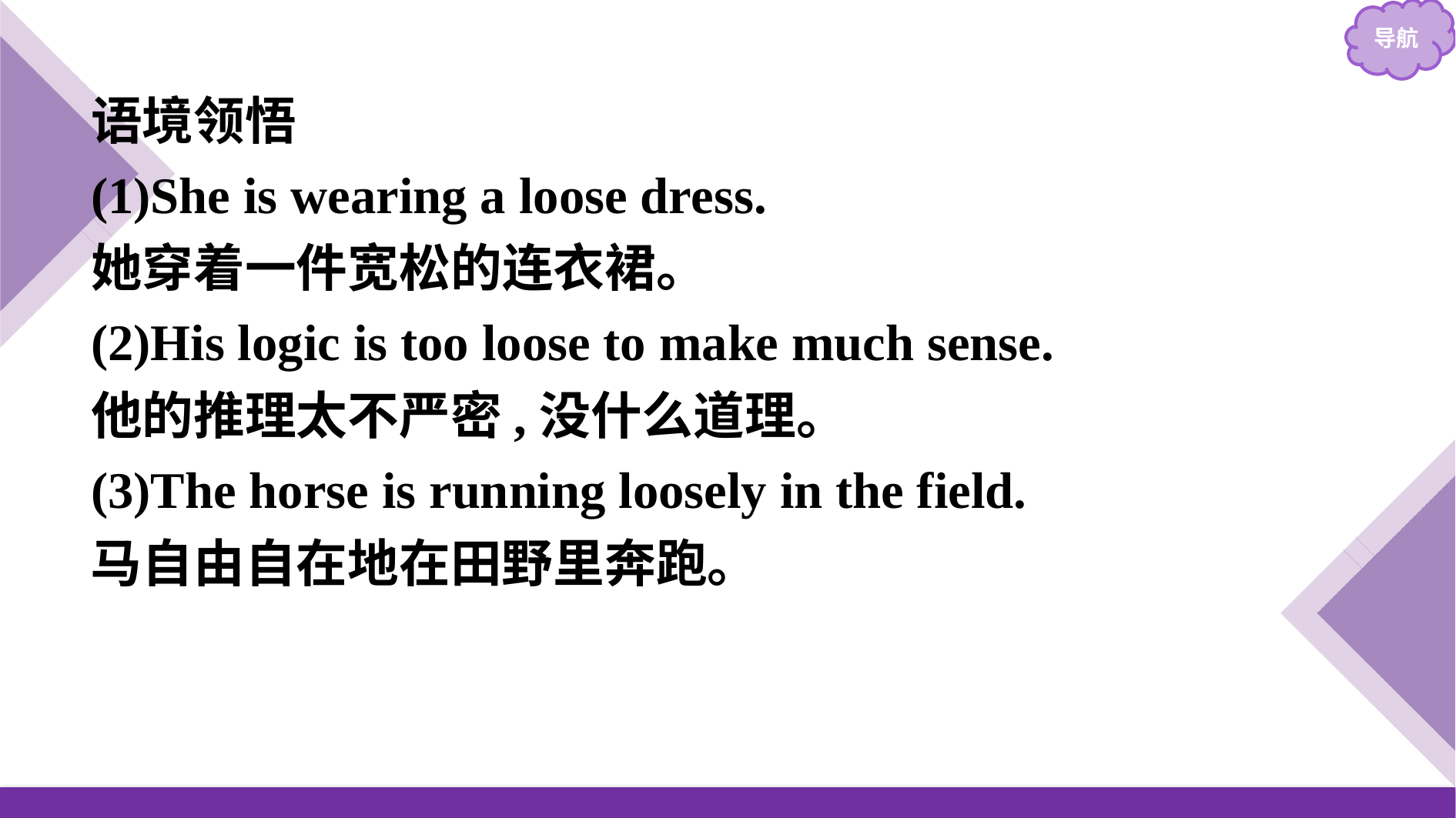

语境领悟
(1)She is wearing a loose dress.
她穿着一件宽松的连衣裙。
(2)His logic is too loose to make much sense.
他的推理太不严密,没什么道理。
(3)The horse is running loosely in the field.
马自由自在地在田野里奔跑。